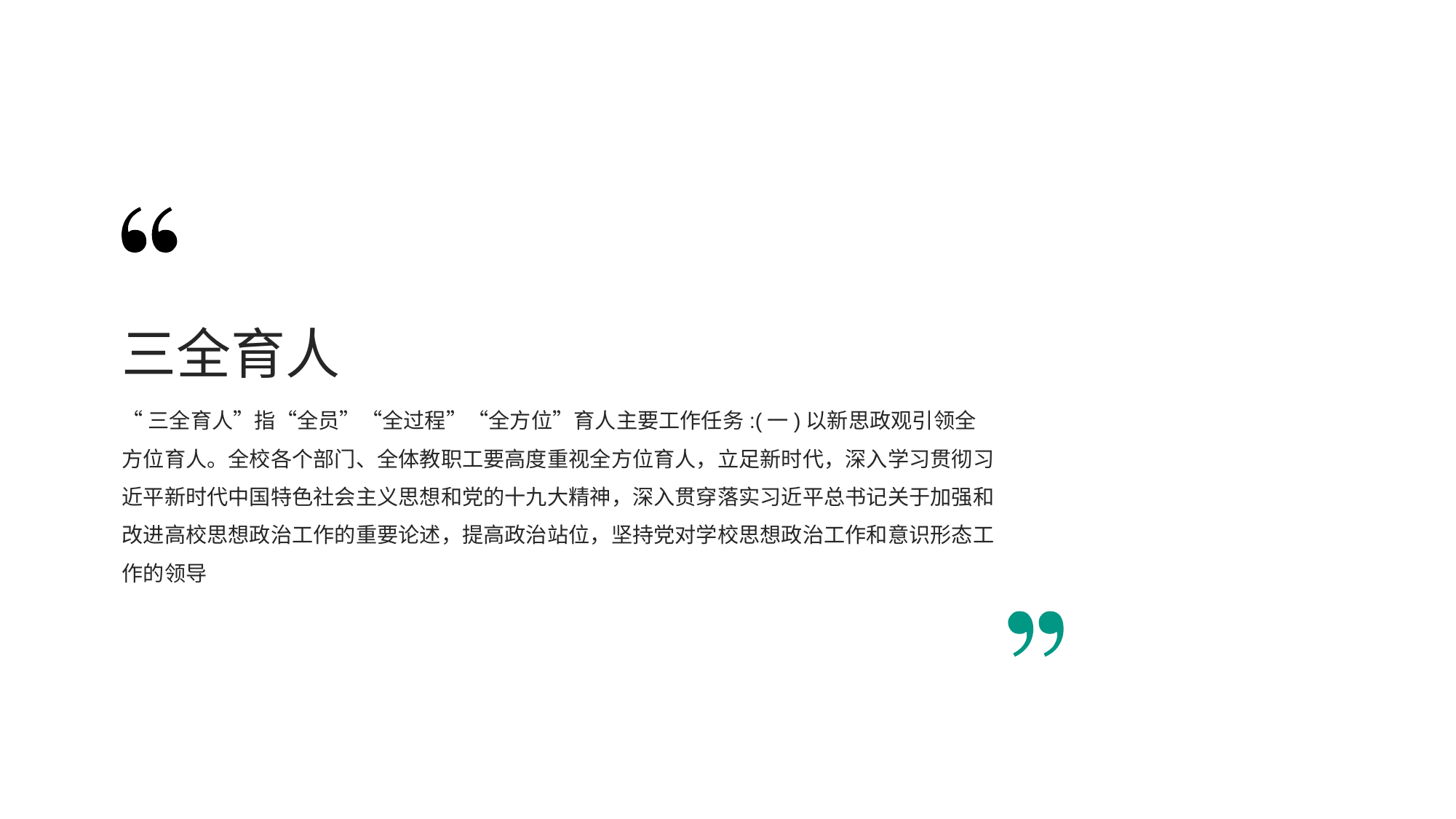

三全育人
“三全育人”指“全员”“全过程”“全方位”育人主要工作任务:(一)以新思政观引领全方位育人。全校各个部门、全体教职工要高度重视全方位育人，立足新时代，深入学习贯彻习近平新时代中国特色社会主义思想和党的十九大精神，深入贯穿落实习近平总书记关于加强和改进高校思想政治工作的重要论述，提高政治站位，坚持党对学校思想政治工作和意识形态工作的领导